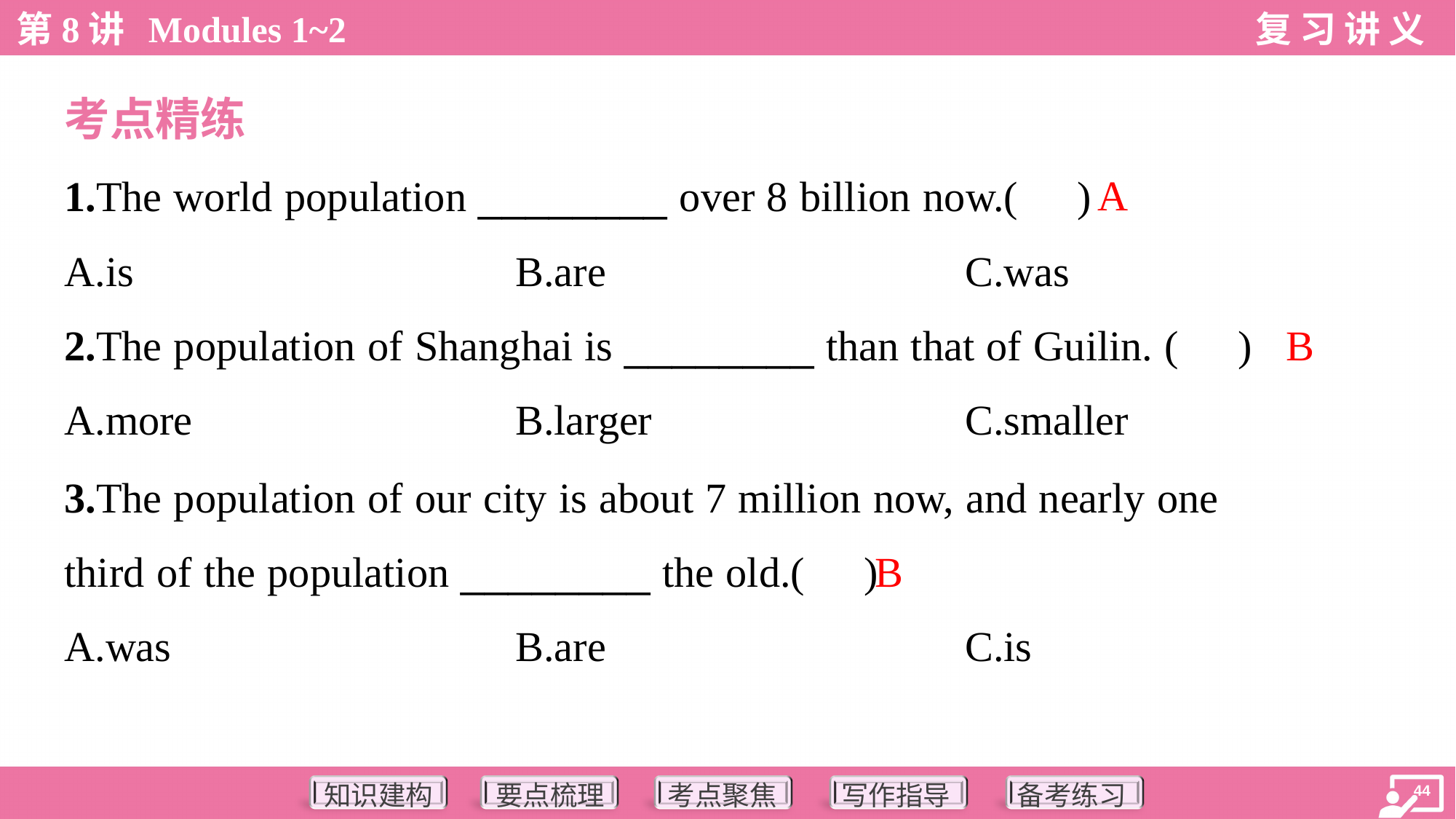

考点精练
A
1.The world population ________ over 8 billion now.(     )
A.is	B.are	C.was
B
2.The population of Shanghai is ________ than that of Guilin. (     )
A.more	B.larger	C.smaller
3.The population of our city is about 7 million now, and nearly one
third of the population ________ the old.(     )
B
A.was	B.are	C.is